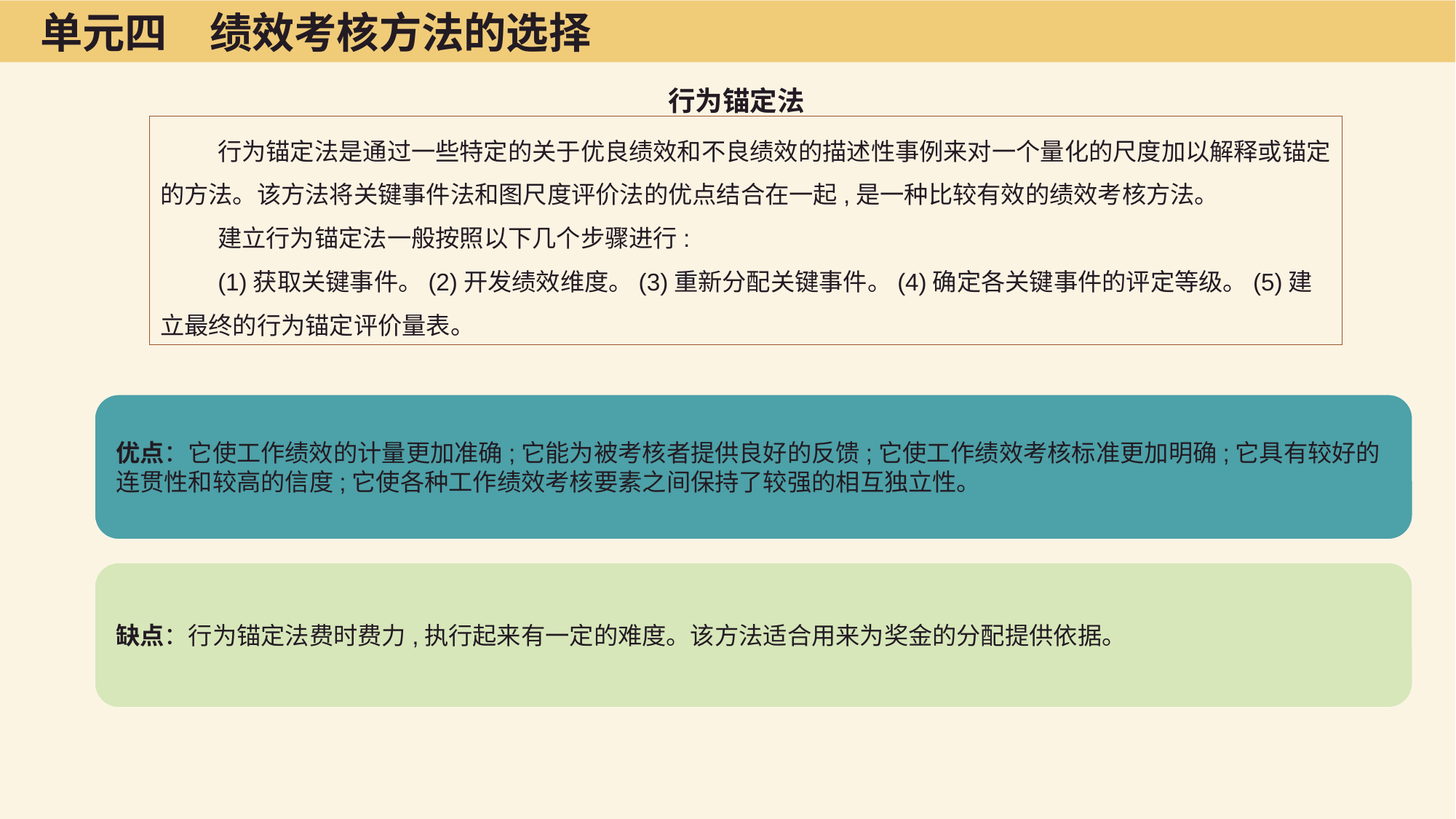

单元四　绩效考核方法的选择
行为锚定法
行为锚定法是通过一些特定的关于优良绩效和不良绩效的描述性事例来对一个量化的尺度加以解释或锚定的方法。该方法将关键事件法和图尺度评价法的优点结合在一起,是一种比较有效的绩效考核方法。
建立行为锚定法一般按照以下几个步骤进行:
(1)获取关键事件。(2)开发绩效维度。(3)重新分配关键事件。(4)确定各关键事件的评定等级。(5)建立最终的行为锚定评价量表。
优点：它使工作绩效的计量更加准确;它能为被考核者提供良好的反馈;它使工作绩效考核标准更加明确;它具有较好的连贯性和较高的信度;它使各种工作绩效考核要素之间保持了较强的相互独立性。
缺点：行为锚定法费时费力,执行起来有一定的难度。该方法适合用来为奖金的分配提供依据。